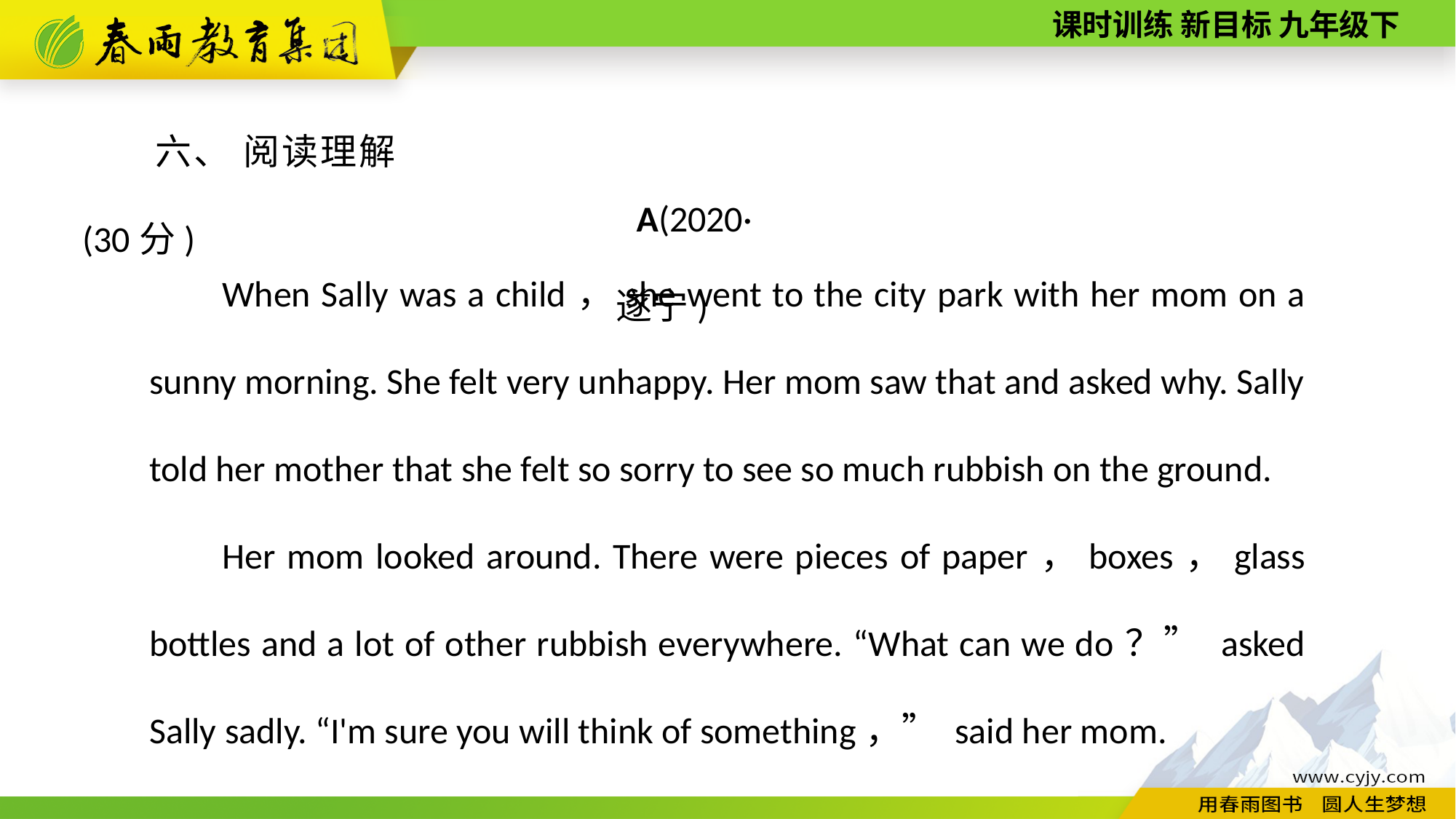

六、 阅读理解(30分)
A(2020·遂宁)
When Sally was a child，she went to the city park with her mom on a sunny morning. She felt very unhappy. Her mom saw that and asked why. Sally told her mother that she felt so sorry to see so much rubbish on the ground.
Her mom looked around. There were pieces of paper，boxes，glass bottles and a lot of other rubbish everywhere. “What can we do？” asked Sally sadly. “I'm sure you will think of something，” said her mom.